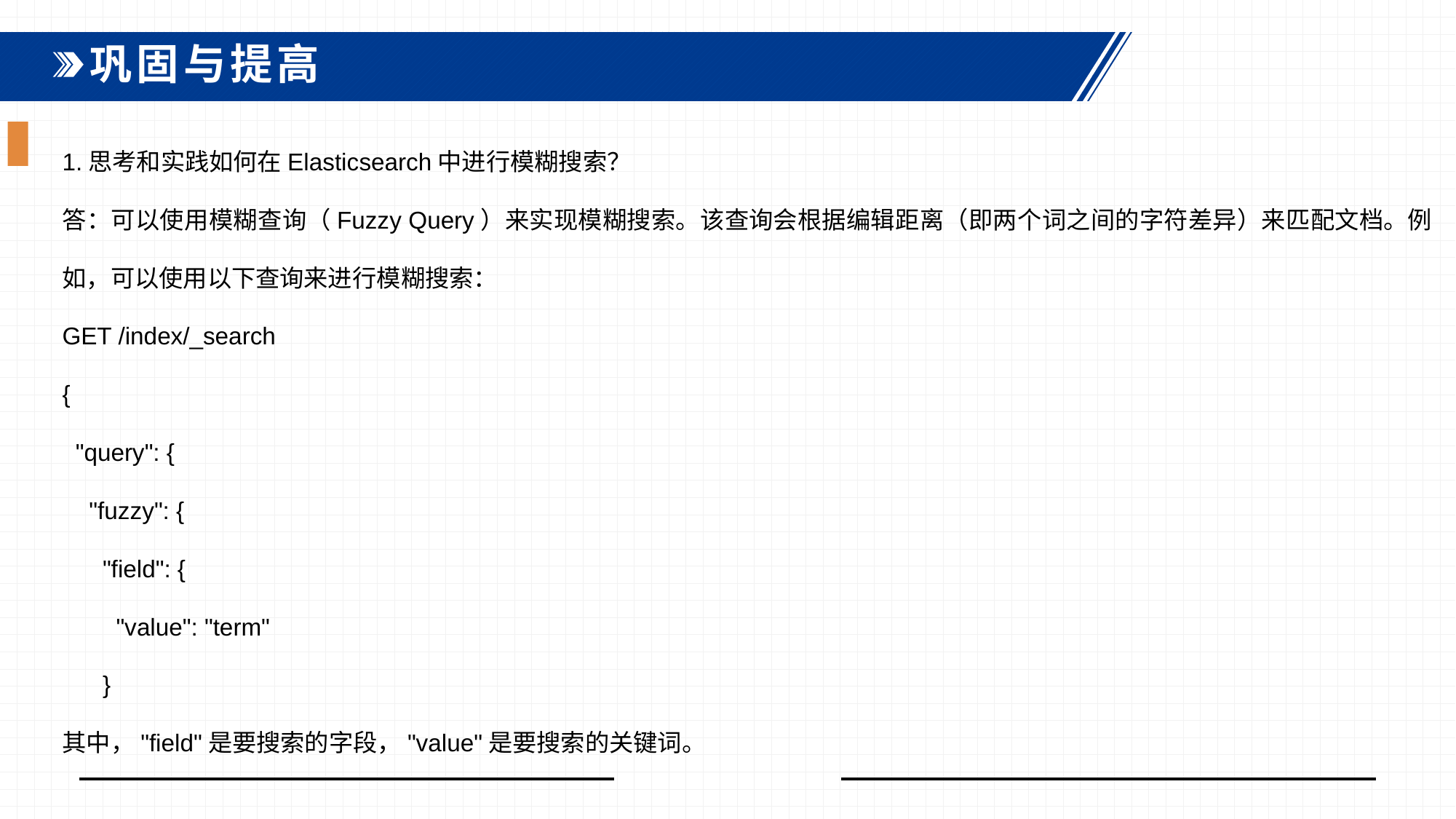

巩固与提高
1.思考和实践如何在Elasticsearch中进行模糊搜索？
答：可以使用模糊查询（Fuzzy Query）来实现模糊搜索。该查询会根据编辑距离（即两个词之间的字符差异）来匹配文档。例如，可以使用以下查询来进行模糊搜索：
GET /index/_search
{
  "query": {
    "fuzzy": {
      "field": {
        "value": "term"
      }
其中，"field"是要搜索的字段，"value"是要搜索的关键词。